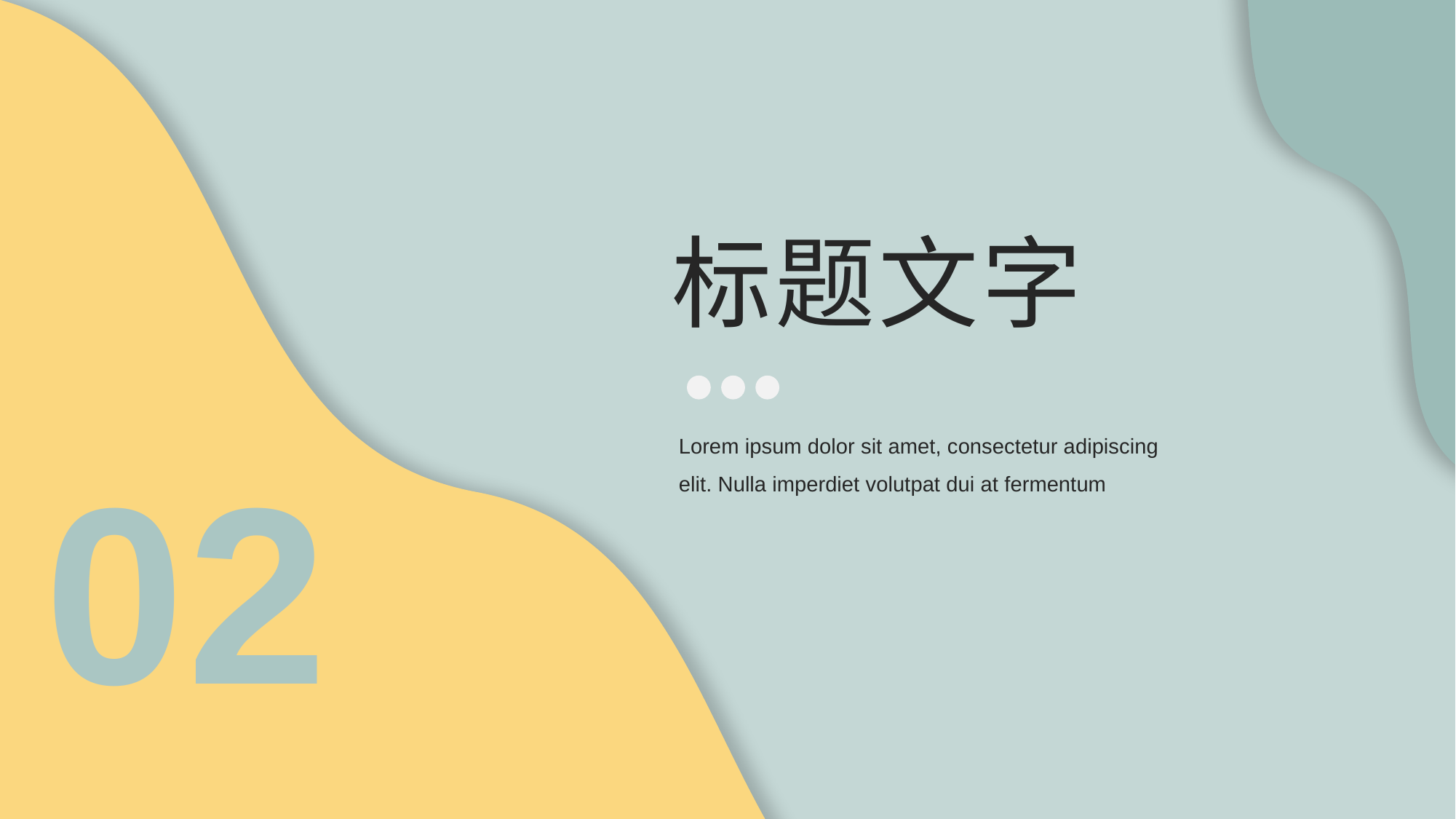

标题文字

Lorem ipsum dolor sit amet, consectetur adipiscing elit. Nulla imperdiet volutpat dui at fermentum
02